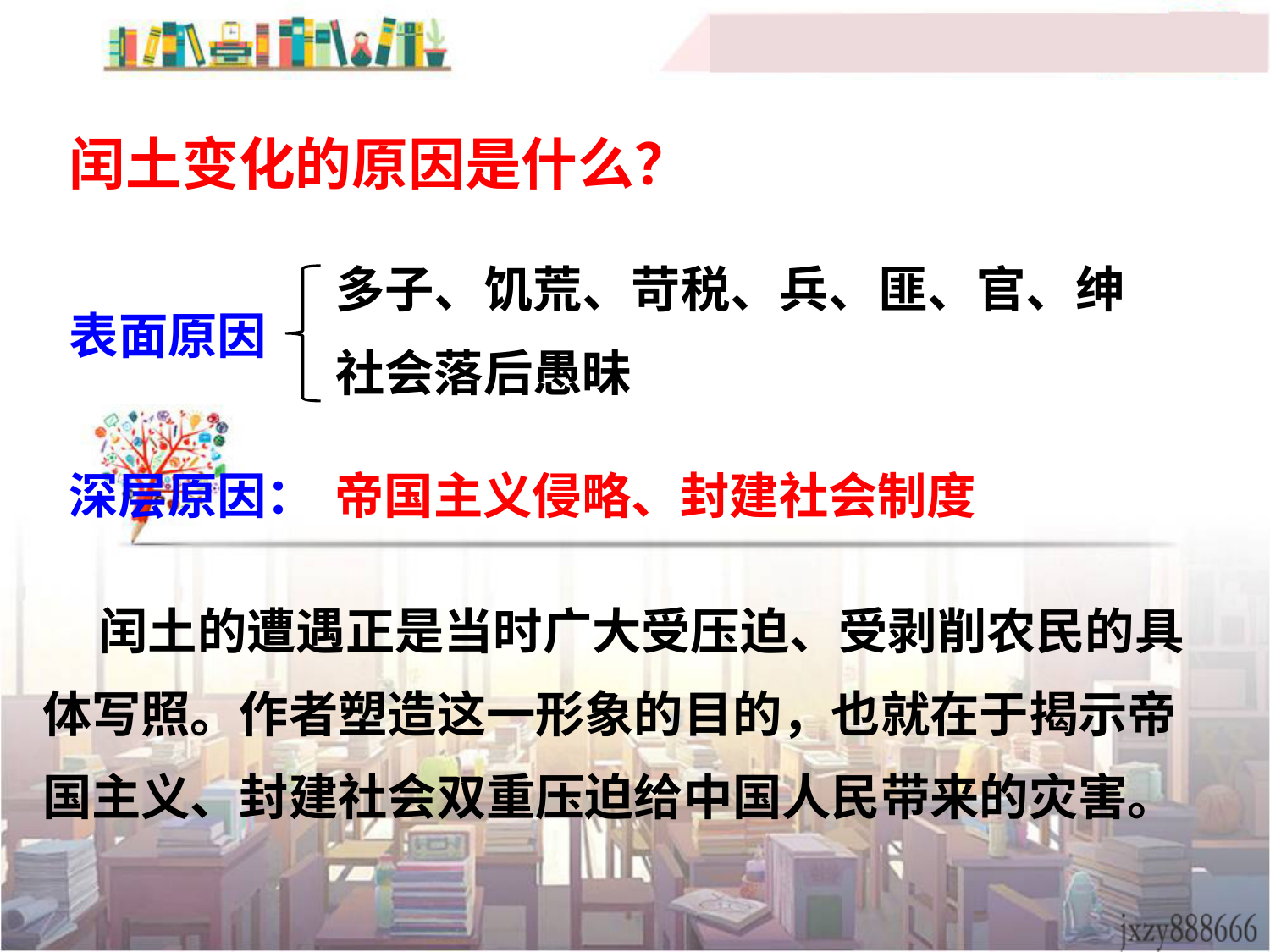

闰土变化的原因是什么？
多子、饥荒、苛税、兵、匪、官、绅
社会落后愚昧

表面原因
深层原因：
帝国主义侵略、封建社会制度
    闰土的遭遇正是当时广大受压迫、受剥削农民的具体写照。作者塑造这一形象的目的，也就在于揭示帝国主义、封建社会双重压迫给中国人民带来的灾害。